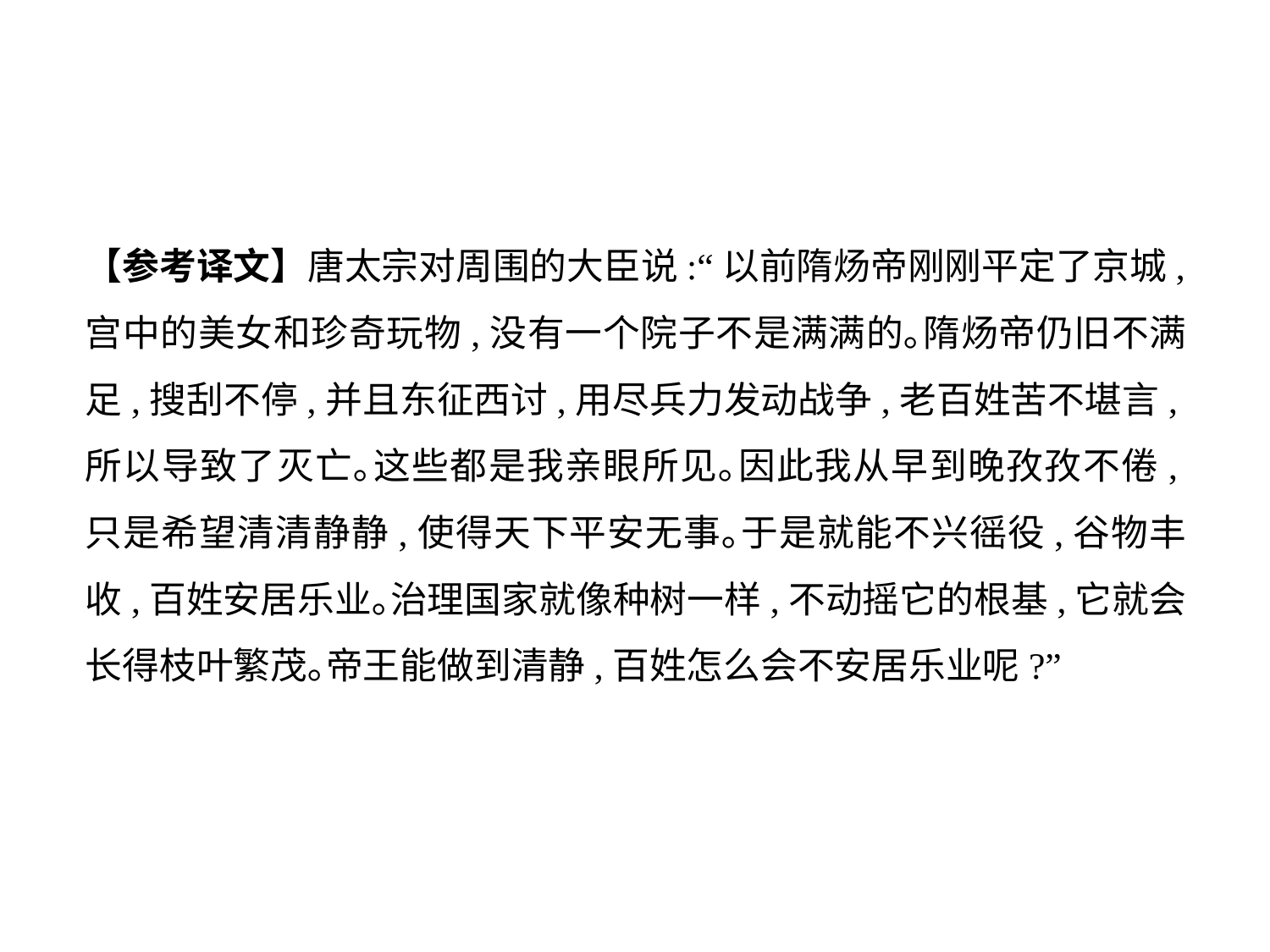

【参考译文】唐太宗对周围的大臣说:“以前隋炀帝刚刚平定了京城,宫中的美女和珍奇玩物,没有一个院子不是满满的｡隋炀帝仍旧不满足,搜刮不停,并且东征西讨,用尽兵力发动战争,老百姓苦不堪言,所以导致了灭亡｡这些都是我亲眼所见｡因此我从早到晚孜孜不倦,只是希望清清静静,使得天下平安无事｡于是就能不兴徭役,谷物丰收,百姓安居乐业｡治理国家就像种树一样,不动摇它的根基,它就会长得枝叶繁茂｡帝王能做到清静,百姓怎么会不安居乐业呢?”